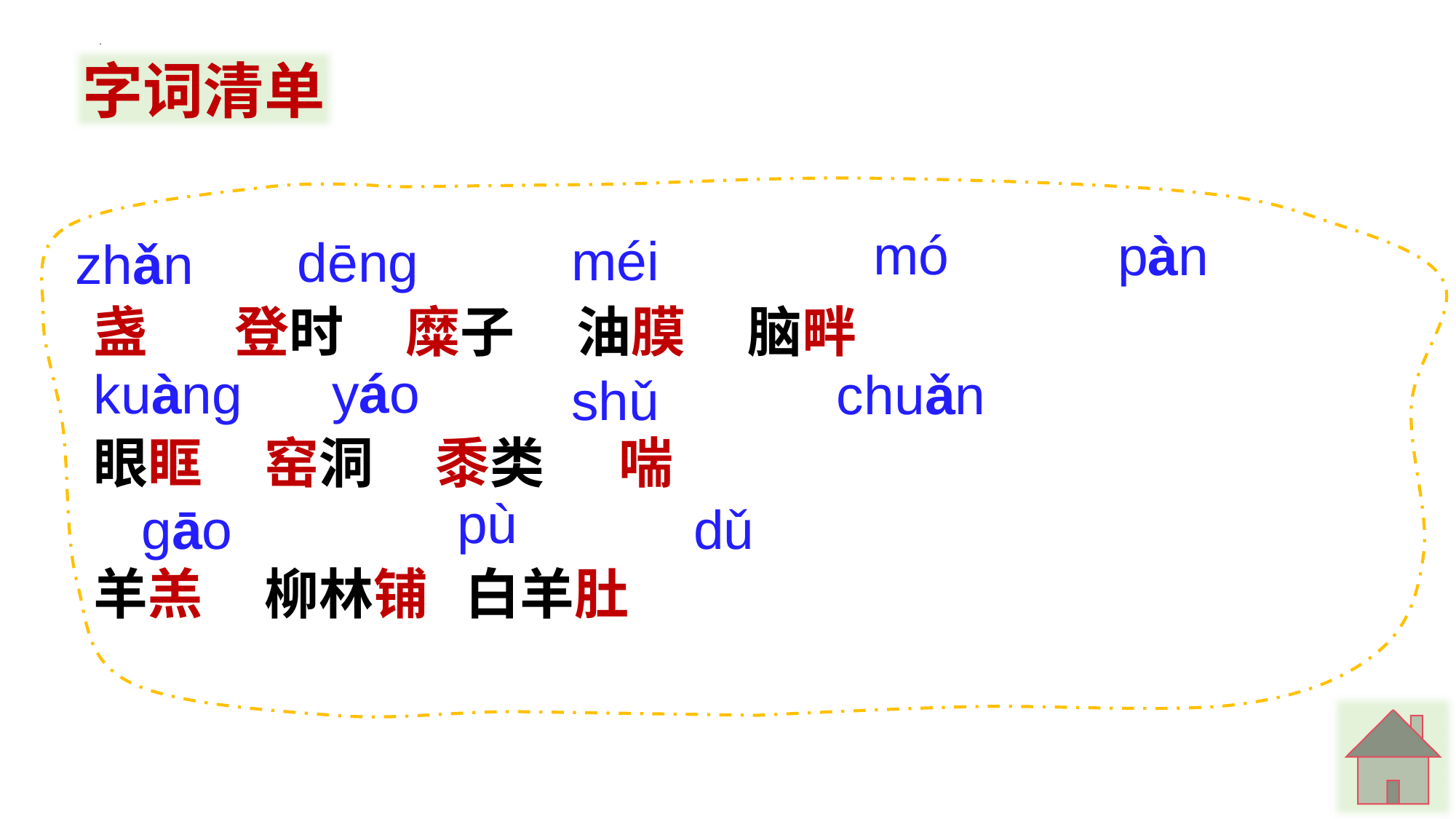

字词清单

mó
pàn
dēng
méi
zhǎn
盏       登时     糜子     油膜     脑畔
眼眶     窑洞     黍类      喘
羊羔     柳林铺   白羊肚
chuǎn
yáo
kuànɡ
shǔ
pù
ɡāo
dǔ